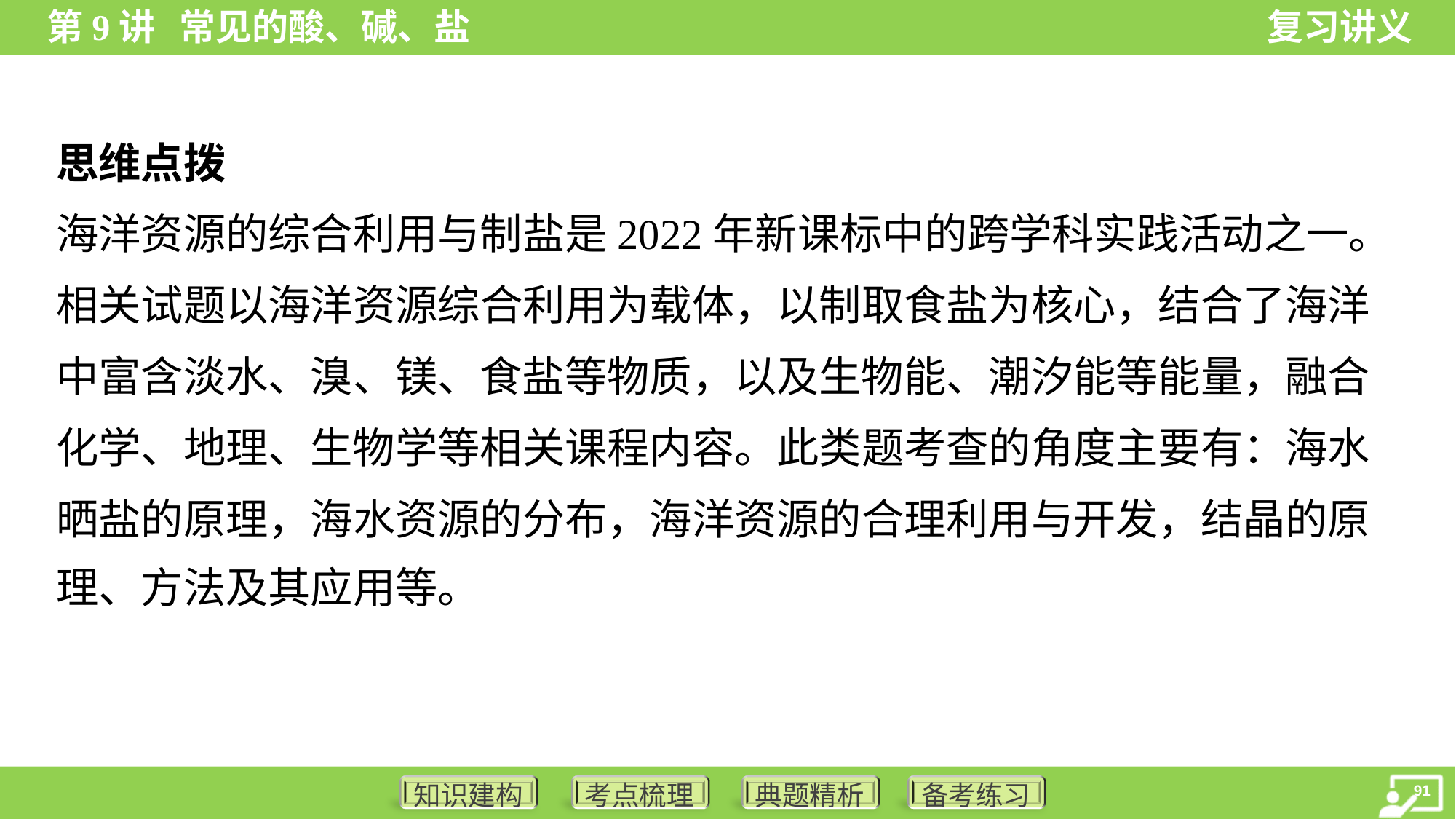

思维点拨
海洋资源的综合利用与制盐是2022年新课标中的跨学科实践活动之一。
相关试题以海洋资源综合利用为载体，以制取食盐为核心，结合了海洋
中富含淡水、溴、镁、食盐等物质，以及生物能、潮汐能等能量，融合
化学、地理、生物学等相关课程内容。此类题考查的角度主要有：海水
晒盐的原理，海水资源的分布，海洋资源的合理利用与开发，结晶的原
理、方法及其应用等。